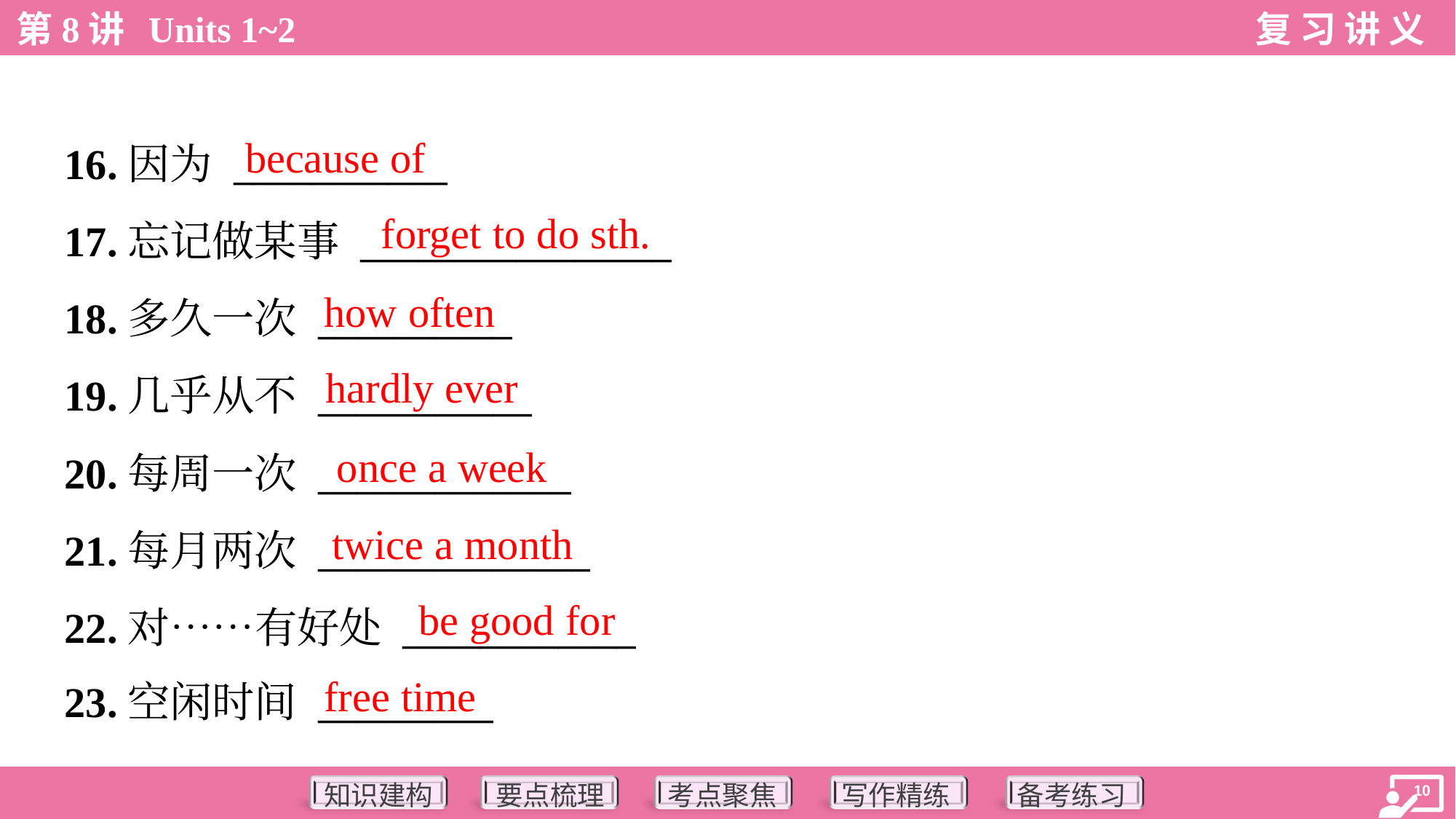

because of
16.因为 ___________
17.忘记做某事 ________________
18.多久一次 __________
19.几乎从不 ___________
20.每周一次 _____________
21.每月两次 ______________
22.对……有好处 ____________
23.空闲时间 _________
forget to do sth.
how often
hardly ever
once a week
twice a month
be good for
free time